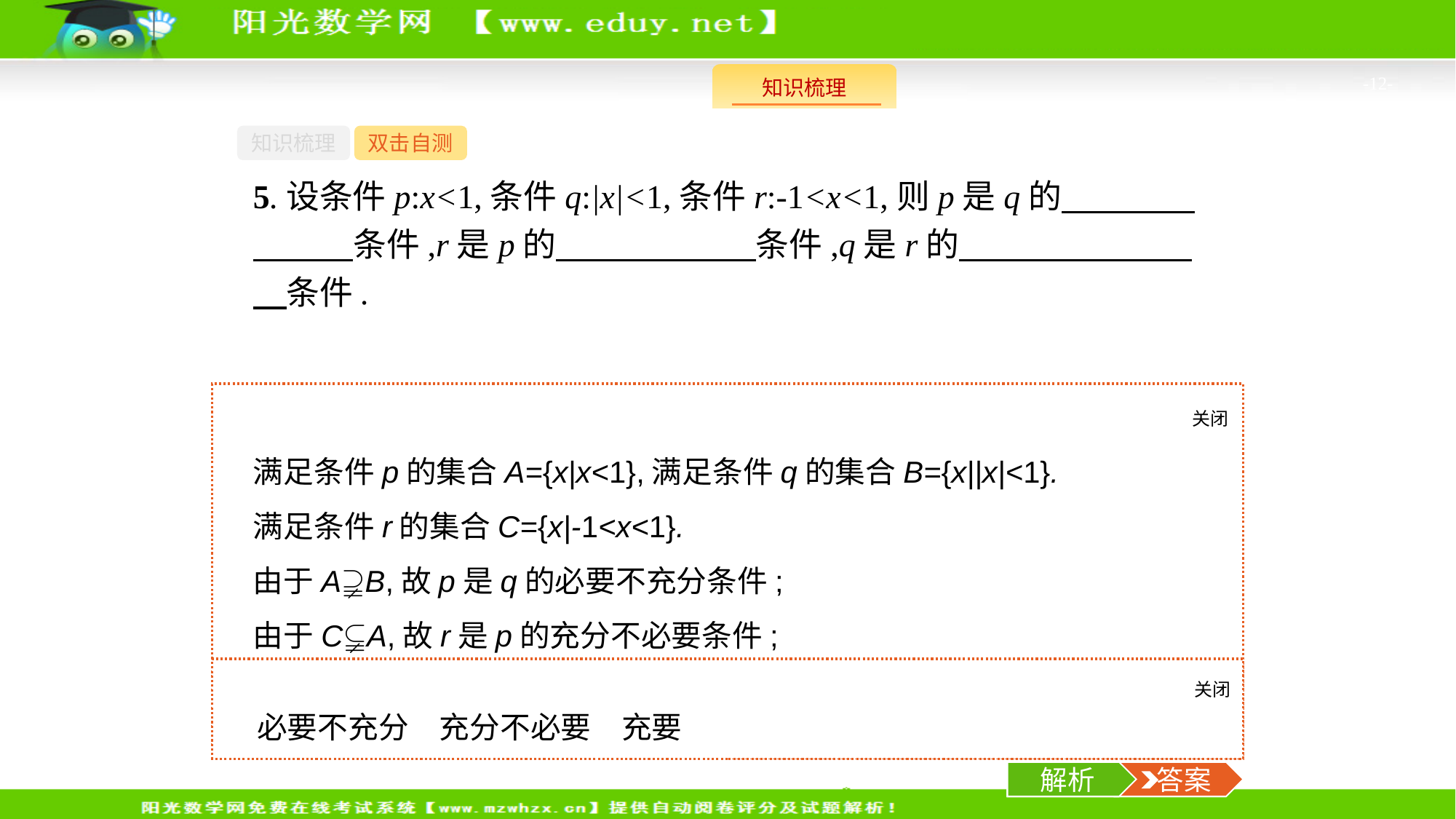

-12-
知识梳理
双击自测
5.设条件p:x<1,条件q:|x|<1,条件r:-1<x<1,则p是q的　　　　　　　条件,r是p的　　　　　　条件,q是r的　　　　　　　　条件.

关闭
解析

满足条件p的集合A={x|x<1},满足条件q的集合B={x||x|<1}.
满足条件r的集合C={x|-1<x<1}.
由于A⫌B,故p是q的必要不充分条件;
由于C⫋A,故r是p的充分不必要条件;
由于B=C,故q是r的充要条件.

关闭
解析
  答案

必要不充分　充分不必要　充要
解析
  答案